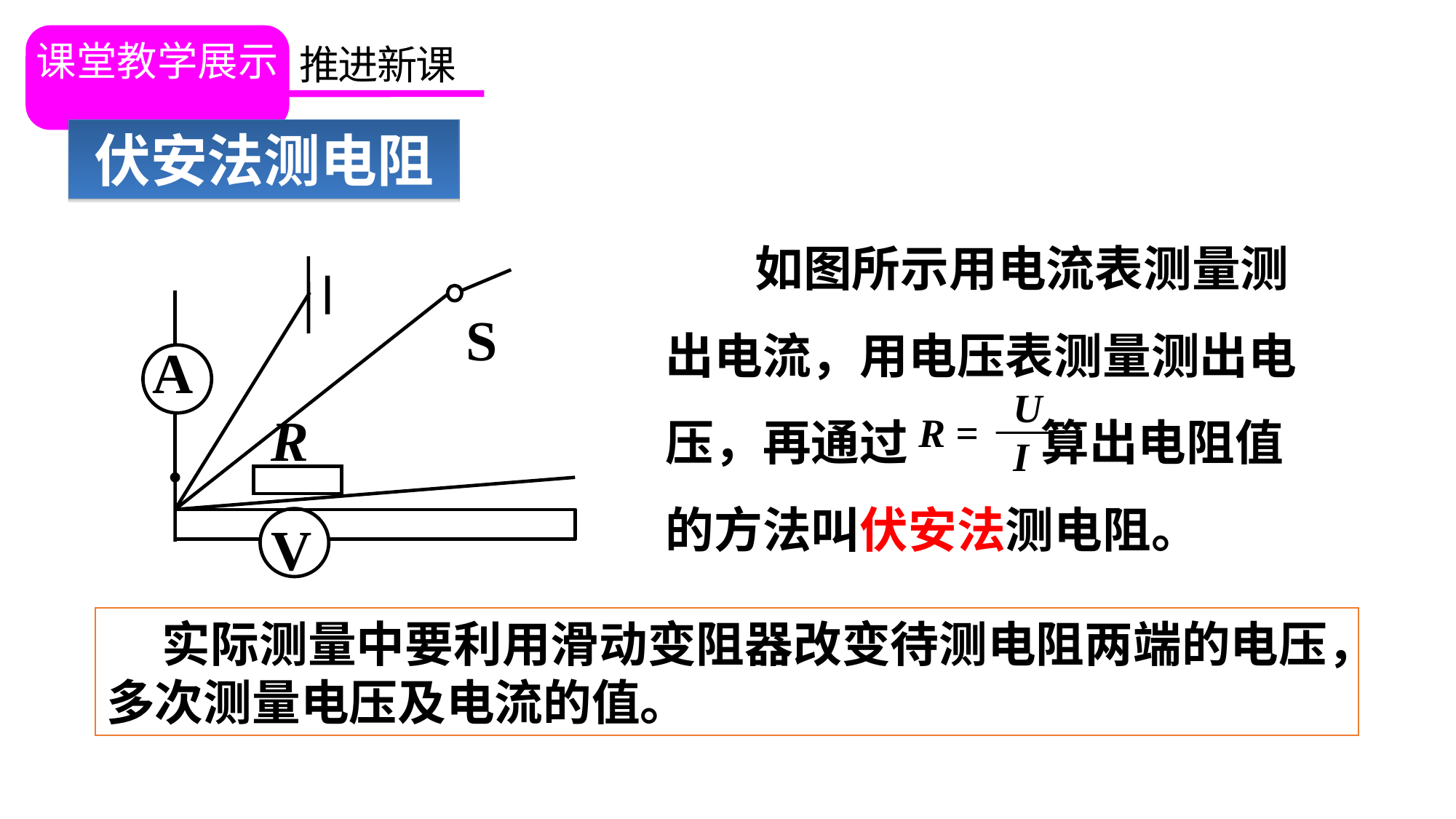

课堂教学展示
推进新课

伏安法测电阻
       如图所示用电流表测量测出电流，用电压表测量测出电压，再通过            算出电阻值的方法叫伏安法测电阻。

S
A

R

V

U
I
R =

    实际测量中要利用滑动变阻器改变待测电阻两端的电压，多次测量电压及电流的值。